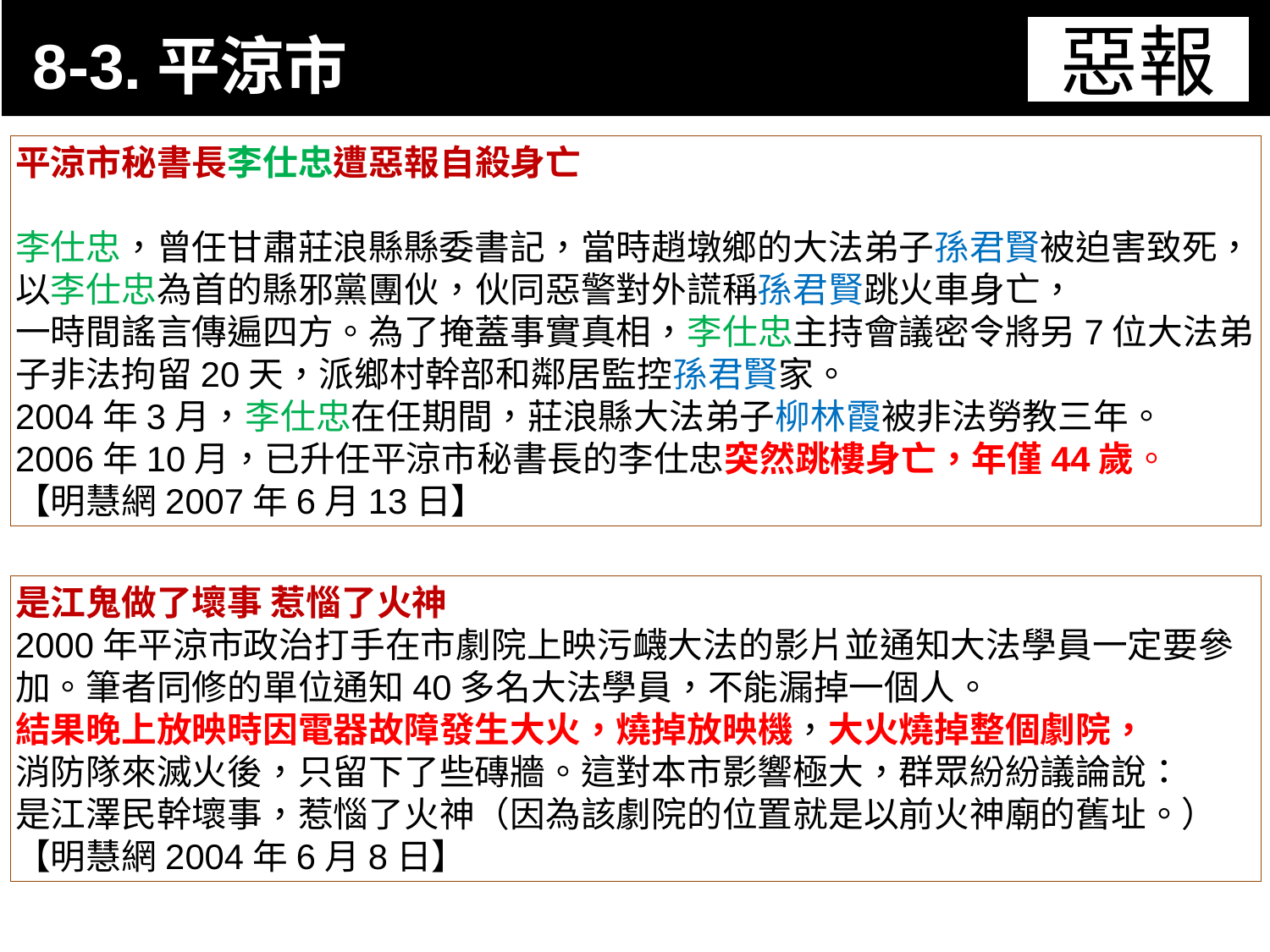

8-3.平涼市
11-3. XX市官員惡報實例
惡報
平涼市秘書長李仕忠遭惡報自殺身亡

李仕忠，曾任甘肅莊浪縣縣委書記，當時趙墩鄉的大法弟子孫君賢被迫害致死，以李仕忠為首的縣邪黨團伙，伙同惡警對外謊稱孫君賢跳火車身亡，
一時間謠言傳遍四方。為了掩蓋事實真相，李仕忠主持會議密令將另7位大法弟子非法拘留20天，派鄉村幹部和鄰居監控孫君賢家。
2004年3月，李仕忠在任期間，莊浪縣大法弟子柳林霞被非法勞教三年。
2006年10月，已升任平涼市秘書長的李仕忠突然跳樓身亡，年僅44歲。
【明慧網2007年6月13日】
是江鬼做了壞事 惹惱了火神
2000年平涼市政治打手在市劇院上映污衊大法的影片並通知大法學員一定要參加。筆者同修的單位通知40多名大法學員，不能漏掉一個人。
結果晚上放映時因電器故障發生大火，燒掉放映機，大火燒掉整個劇院，
消防隊來滅火後，只留下了些磚牆。這對本市影響極大，群眾紛紛議論說：
是江澤民幹壞事，惹惱了火神（因為該劇院的位置就是以前火神廟的舊址。）
【明慧網2004年6月8日】